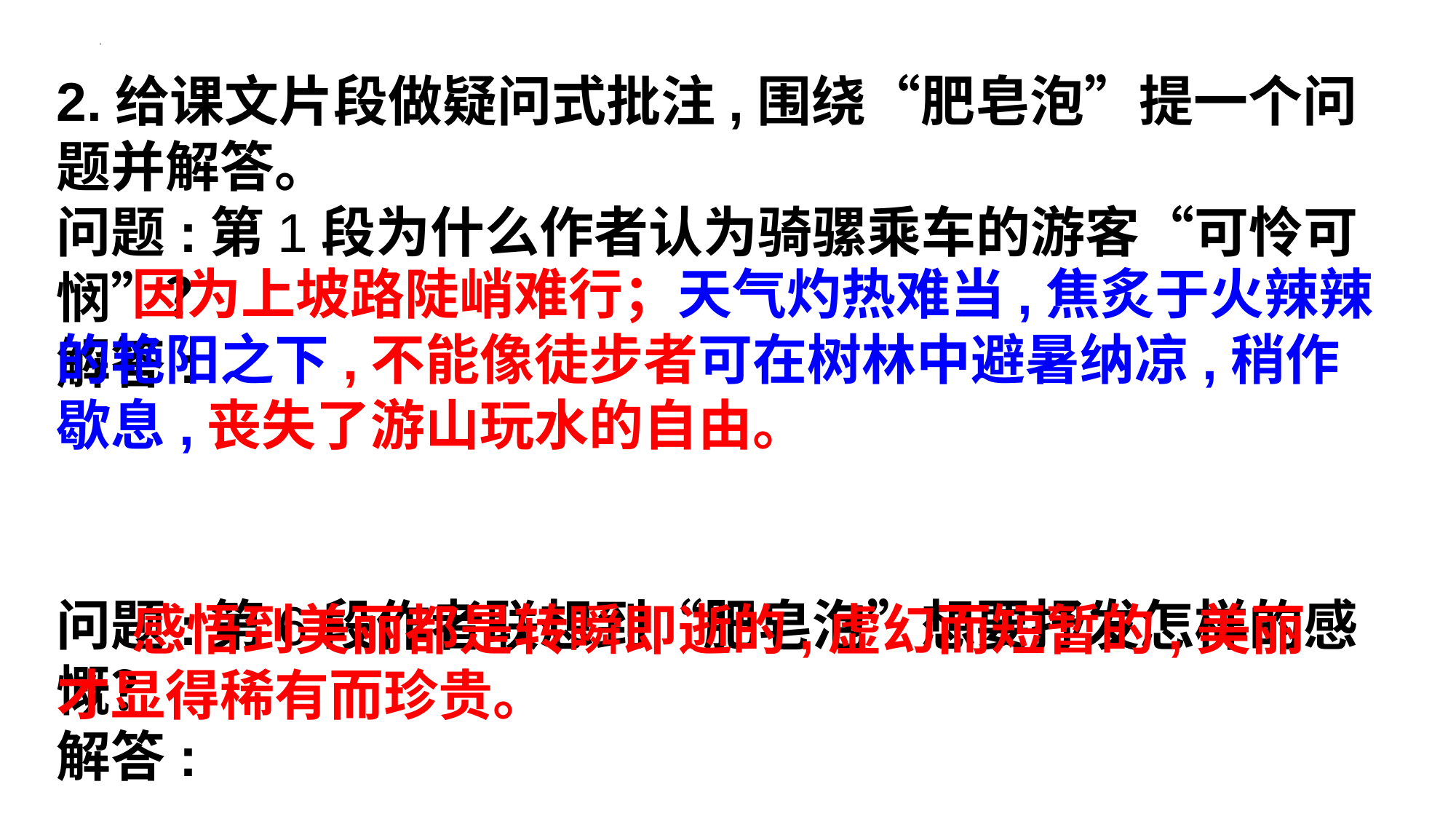

2.给课文片段做疑问式批注,围绕“肥皂泡”提一个问题并解答。
问题:第1段为什么作者认为骑骡乘车的游客“可怜可悯”？
解答:

问题:第6段作者联想到“肥皂泡”想要抒发怎样的感慨？
解答:
     因为上坡路陡峭难行；天气灼热难当,焦炙于火辣辣的艳阳之下,不能像徒步者可在树林中避暑纳凉,稍作歇息,丧失了游山玩水的自由。
     感悟到美丽都是转瞬即逝的,虚幻而短暂的,美丽才显得稀有而珍贵。